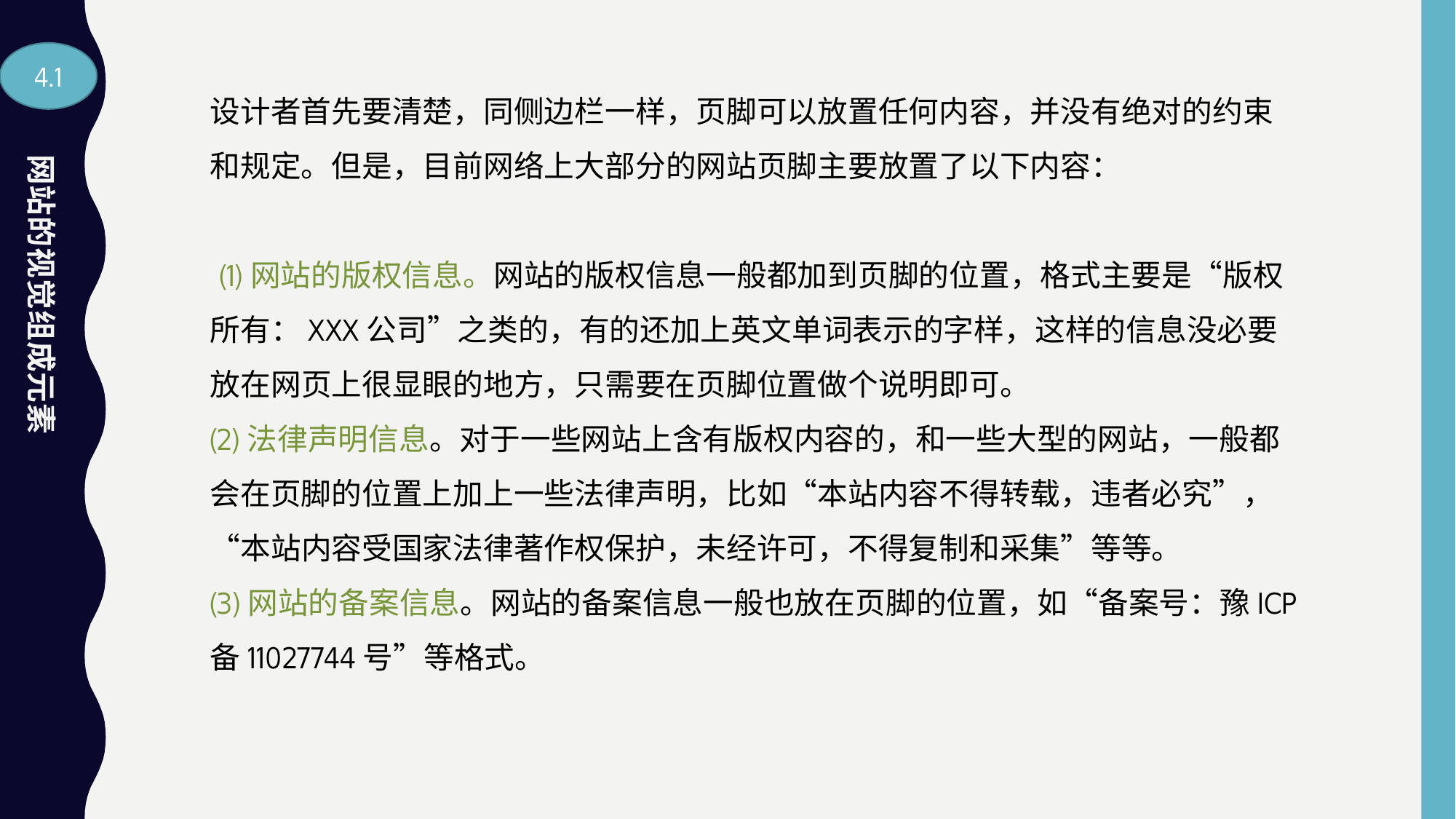

4.1
设计者首先要清楚，同侧边栏一样，页脚可以放置任何内容，并没有绝对的约束和规定。但是，目前网络上大部分的网站页脚主要放置了以下内容：

 (1)网站的版权信息。网站的版权信息一般都加到页脚的位置，格式主要是“版权所有：XXX公司”之类的，有的还加上英文单词表示的字样，这样的信息没必要放在网页上很显眼的地方，只需要在页脚位置做个说明即可。
(2)法律声明信息。对于一些网站上含有版权内容的，和一些大型的网站，一般都会在页脚的位置上加上一些法律声明，比如“本站内容不得转载，违者必究”，“本站内容受国家法律著作权保护，未经许可，不得复制和采集”等等。
(3)网站的备案信息。网站的备案信息一般也放在页脚的位置，如“备案号：豫ICP备11027744号”等格式。
网站的视觉组成元素